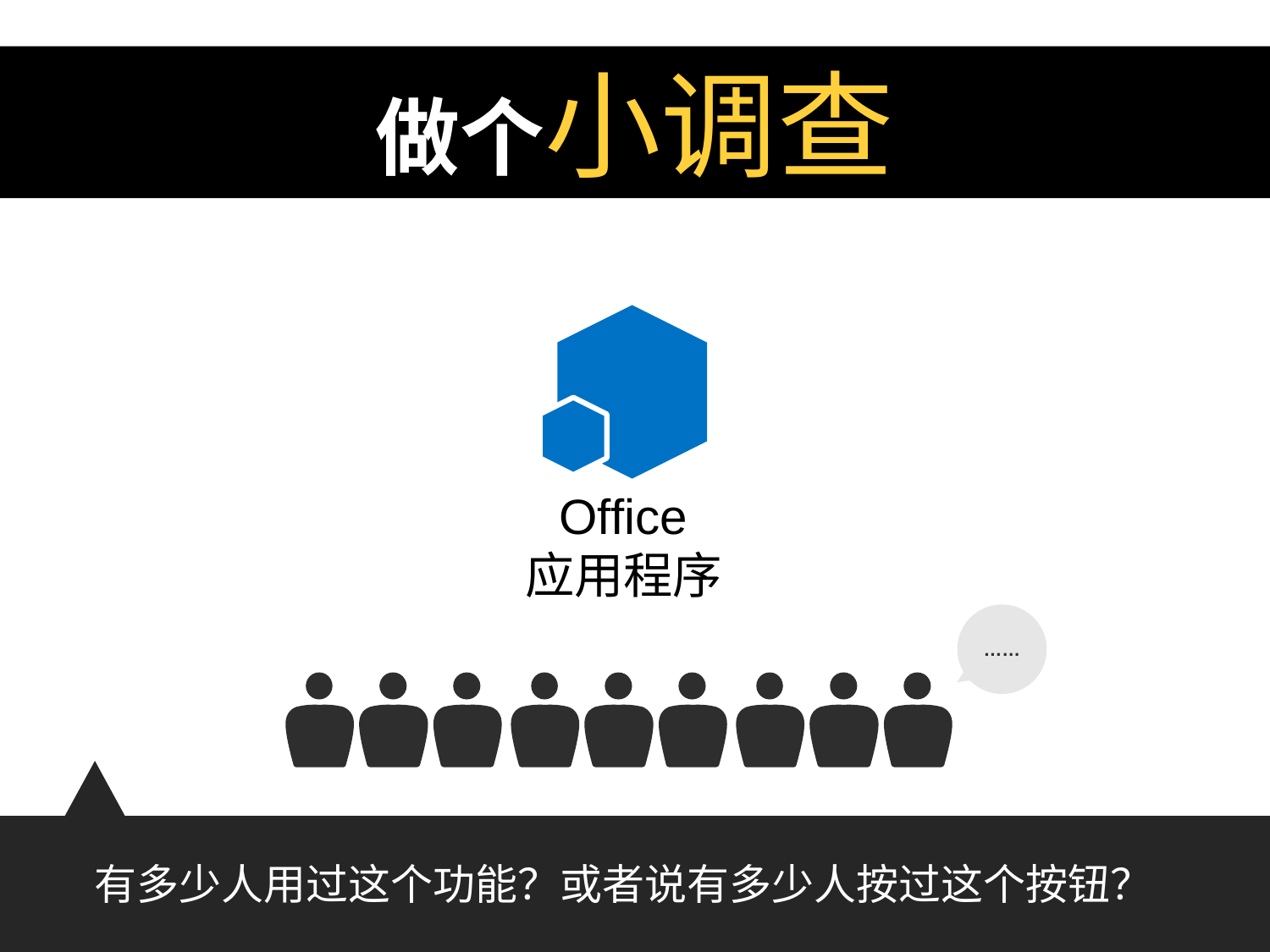

做个小调查

Office
应用程序
……

有多少人用过这个功能？或者说有多少人按过这个按钮？